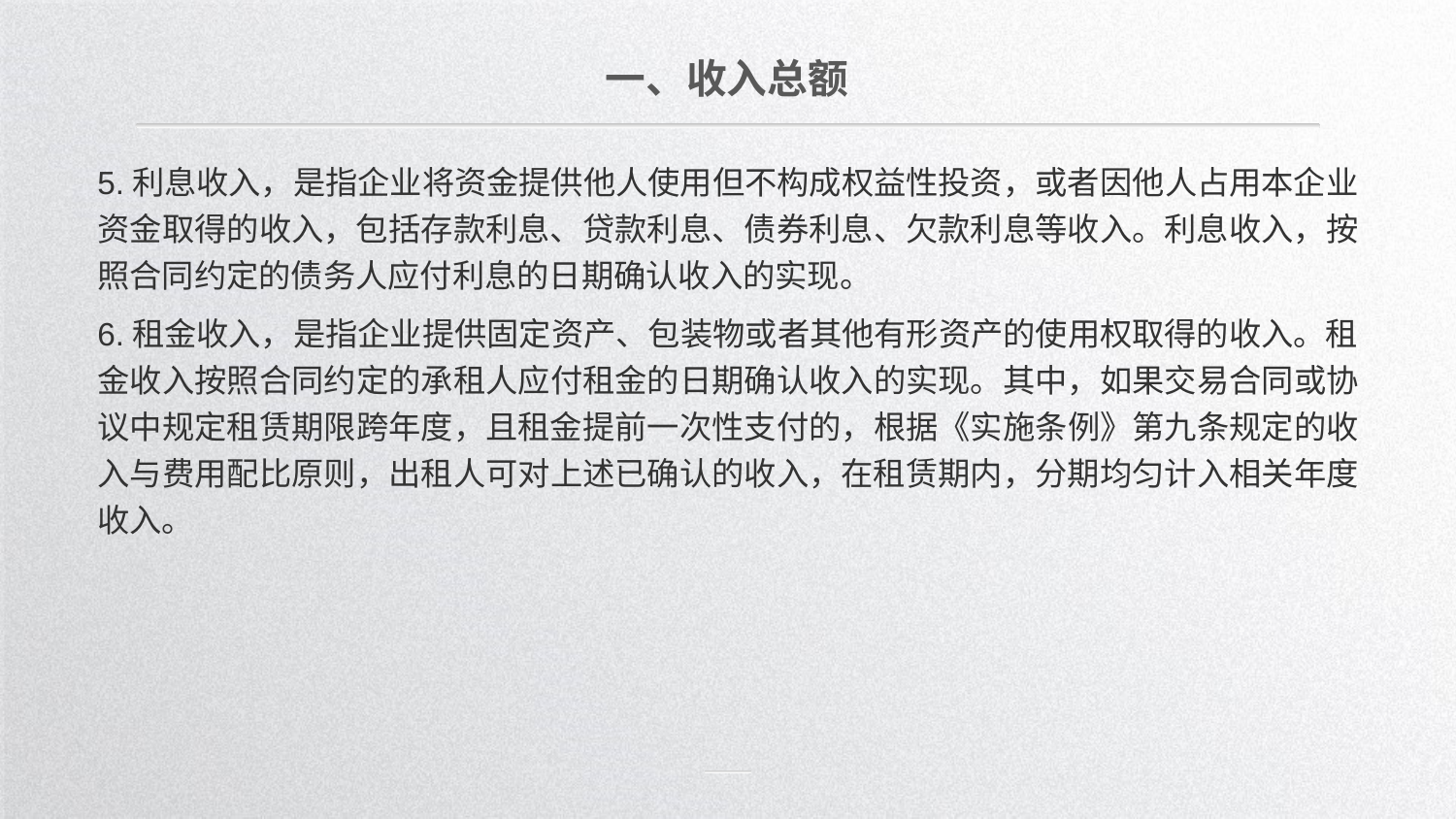

一、收入总额
5.利息收入，是指企业将资金提供他人使用但不构成权益性投资，或者因他人占用本企业资金取得的收入，包括存款利息、贷款利息、债券利息、欠款利息等收入。利息收入，按照合同约定的债务人应付利息的日期确认收入的实现。
6.租金收入，是指企业提供固定资产、包装物或者其他有形资产的使用权取得的收入。租金收入按照合同约定的承租人应付租金的日期确认收入的实现。其中，如果交易合同或协议中规定租赁期限跨年度，且租金提前一次性支付的，根据《实施条例》第九条规定的收入与费用配比原则，出租人可对上述已确认的收入，在租赁期内，分期均匀计入相关年度收入。